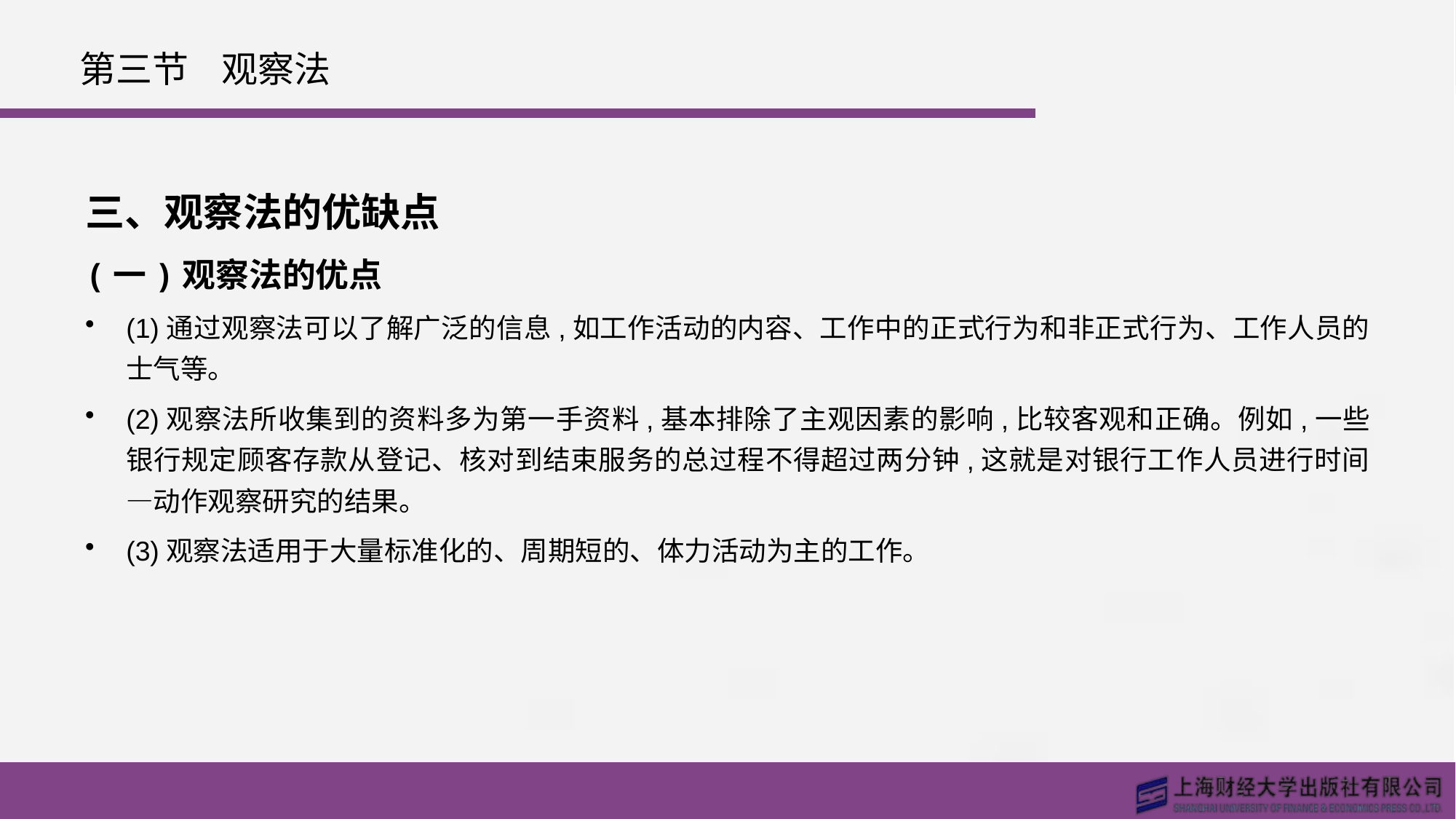

# 第三节    观察法
三、观察法的优缺点
(一)观察法的优点
(1)通过观察法可以了解广泛的信息,如工作活动的内容、工作中的正式行为和非正式行为、工作人员的士气等。
(2)观察法所收集到的资料多为第一手资料,基本排除了主观因素的影响,比较客观和正确。例如,一些银行规定顾客存款从登记、核对到结束服务的总过程不得超过两分钟,这就是对银行工作人员进行时间—动作观察研究的结果。
(3)观察法适用于大量标准化的、周期短的、体力活动为主的工作。